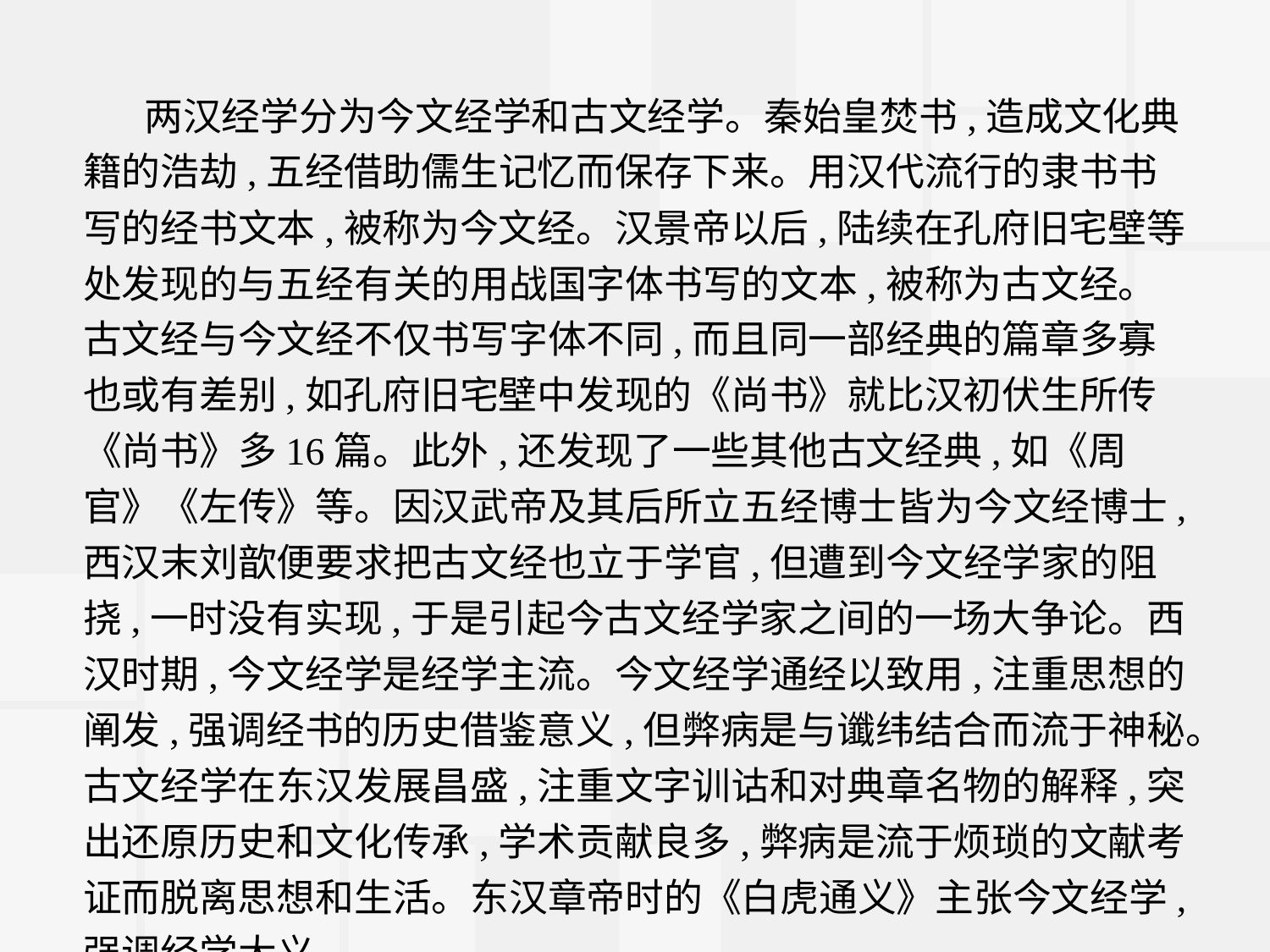

两汉经学分为今文经学和古文经学。秦始皇焚书,造成文化典籍的浩劫,五经借助儒生记忆而保存下来。用汉代流行的隶书书写的经书文本,被称为今文经。汉景帝以后,陆续在孔府旧宅壁等处发现的与五经有关的用战国字体书写的文本,被称为古文经。古文经与今文经不仅书写字体不同,而且同一部经典的篇章多寡也或有差别,如孔府旧宅壁中发现的《尚书》就比汉初伏生所传《尚书》多16篇。此外,还发现了一些其他古文经典,如《周官》《左传》等。因汉武帝及其后所立五经博士皆为今文经博士,西汉末刘歆便要求把古文经也立于学官,但遭到今文经学家的阻挠,一时没有实现,于是引起今古文经学家之间的一场大争论。西汉时期,今文经学是经学主流。今文经学通经以致用,注重思想的阐发,强调经书的历史借鉴意义,但弊病是与谶纬结合而流于神秘。古文经学在东汉发展昌盛,注重文字训诂和对典章名物的解释,突出还原历史和文化传承,学术贡献良多,弊病是流于烦琐的文献考证而脱离思想和生活。东汉章帝时的《白虎通义》主张今文经学,强调经学大义